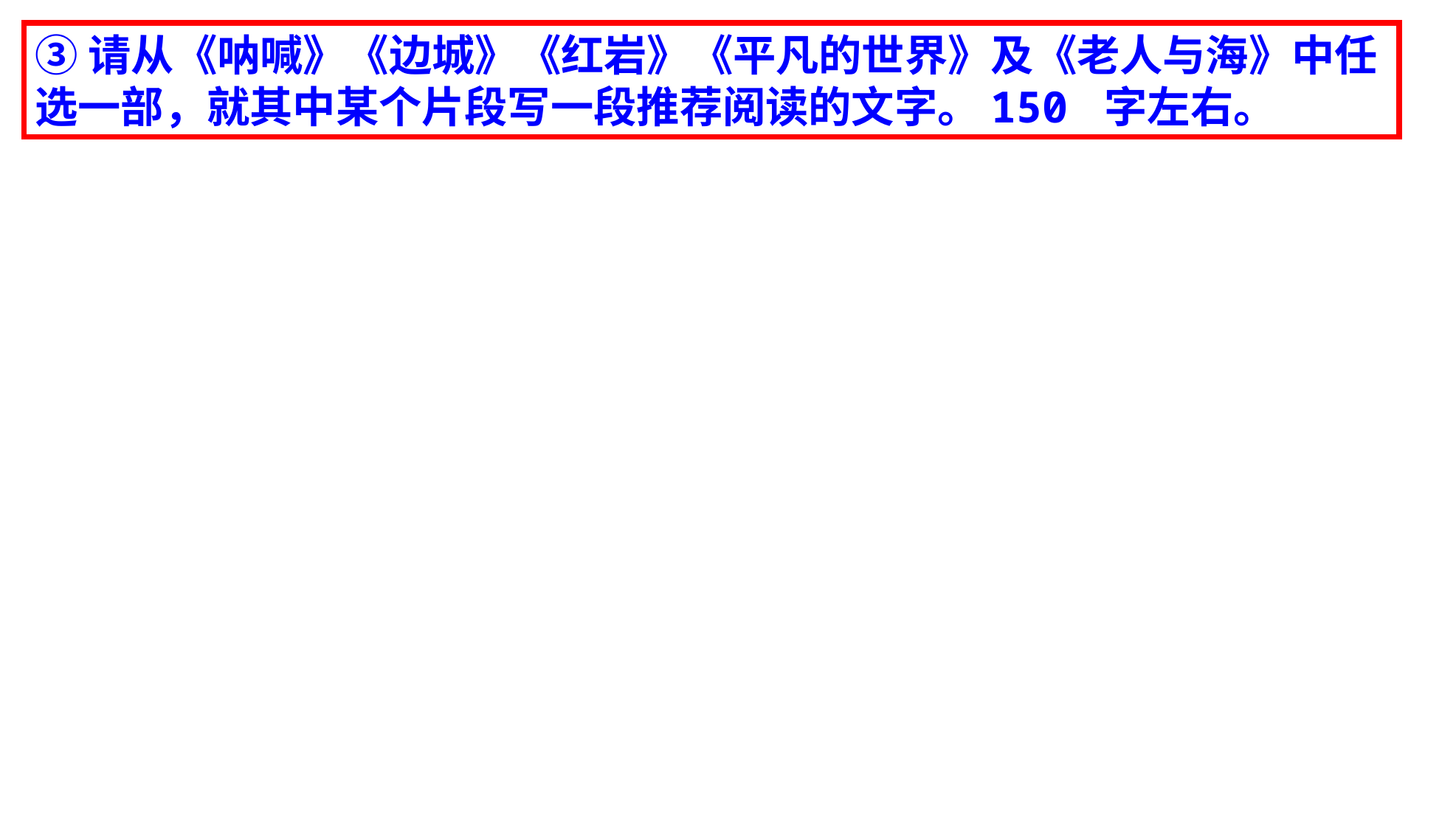

③请从《呐喊》《边城》《红岩》《平凡的世界》及《老人与海》中任选一部，就其中某个片段写一段推荐阅读的文字。150 字左右。